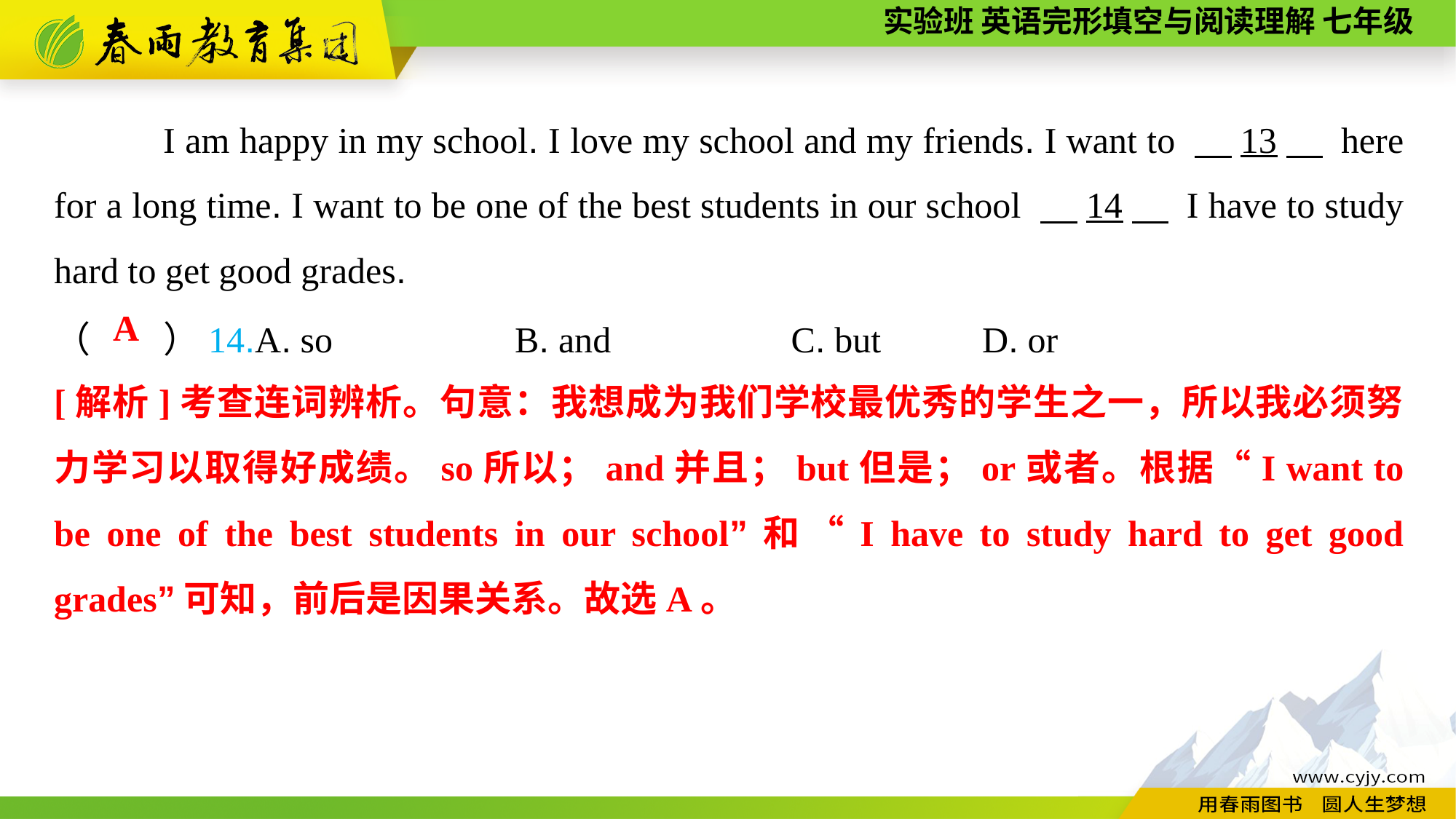

I am happy in my school. I love my school and my friends. I want to 　13　 here for a long time. I want to be one of the best students in our school 　14　 I have to study hard to get good grades.
（　　）14.A. so                    B. and	         C. but	      D. or
A
[解析]考查连词辨析。句意：我想成为我们学校最优秀的学生之一，所以我必须努力学习以取得好成绩。so所以；and并且；but但是；or或者。根据“I want to be one of the best students in our school”和“I have to study hard to get good grades”可知，前后是因果关系。故选A。